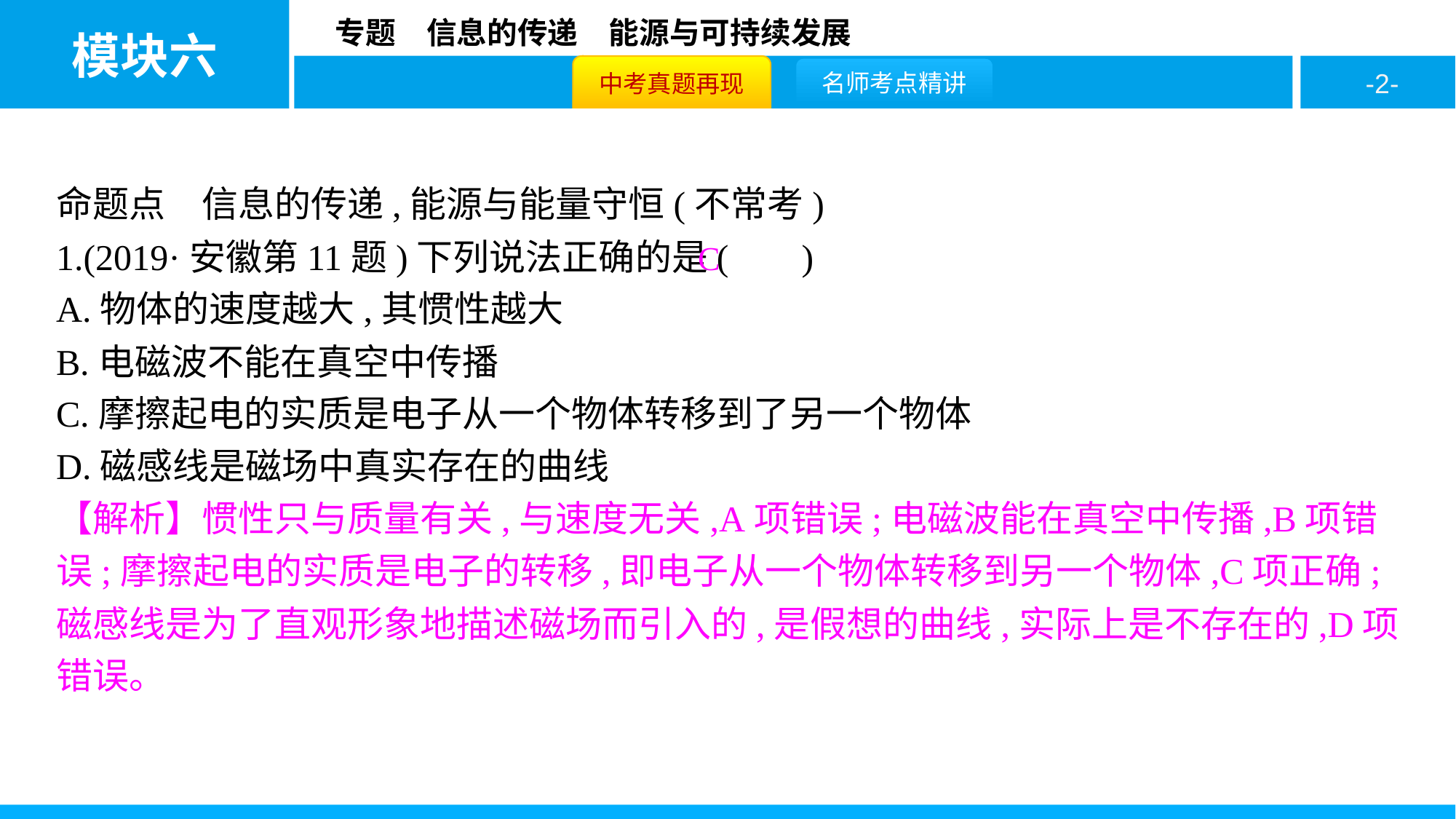

命题点　信息的传递,能源与能量守恒(不常考)
1.(2019·安徽第11题)下列说法正确的是(        )
A.物体的速度越大,其惯性越大
B.电磁波不能在真空中传播
C.摩擦起电的实质是电子从一个物体转移到了另一个物体
D.磁感线是磁场中真实存在的曲线
【解析】惯性只与质量有关,与速度无关,A项错误;电磁波能在真空中传播,B项错误;摩擦起电的实质是电子的转移,即电子从一个物体转移到另一个物体,C项正确;磁感线是为了直观形象地描述磁场而引入的,是假想的曲线,实际上是不存在的,D项错误。
C